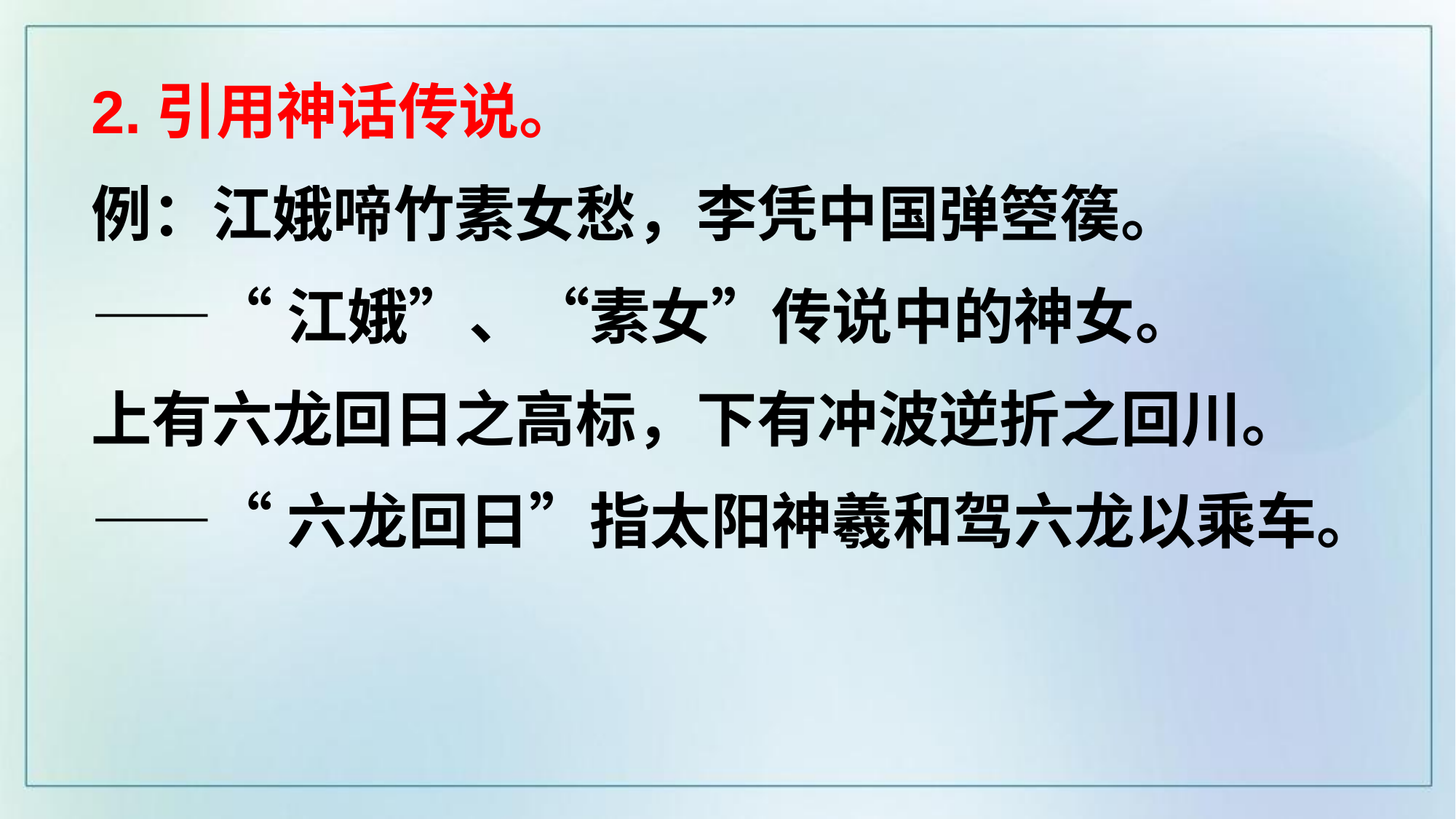

2.引用神话传说。
例：江娥啼竹素女愁，李凭中国弹箜篌。
——“江娥”、“素女”传说中的神女。
上有六龙回日之高标，下有冲波逆折之回川。
——“六龙回日”指太阳神羲和驾六龙以乘车。